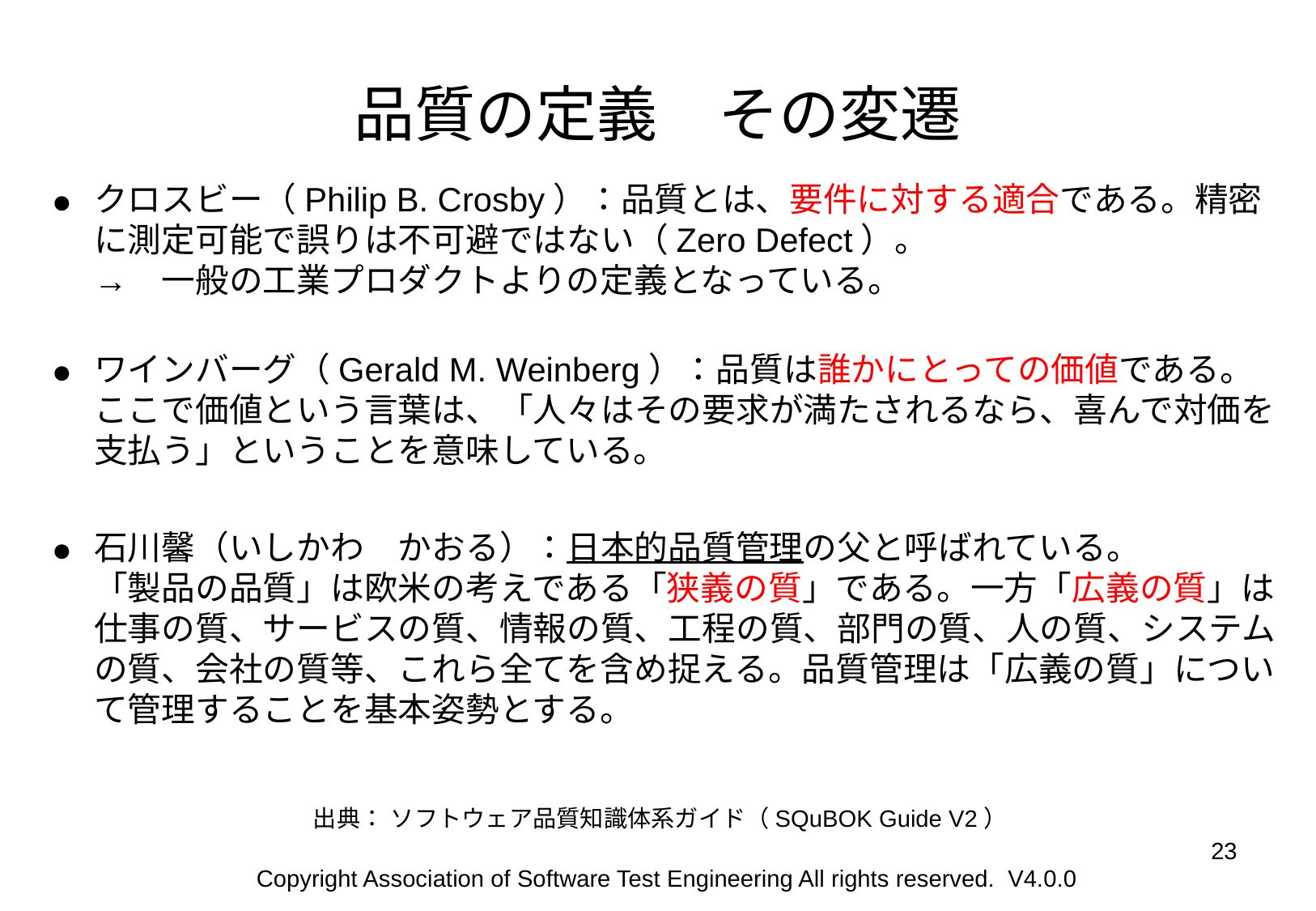

品質の定義　その変遷
クロスビー（Philip B. Crosby）：品質とは、要件に対する適合である。精密に測定可能で誤りは不可避ではない（Zero Defect）。
→　一般の工業プロダクトよりの定義となっている。

ワインバーグ（Gerald M. Weinberg）：品質は誰かにとっての価値である。ここで価値という言葉は、「人々はその要求が満たされるなら、喜んで対価を支払う」ということを意味している。

石川馨（いしかわ　かおる）：日本的品質管理の父と呼ばれている。
「製品の品質」は欧米の考えである「狭義の質」である。一方「広義の質」は仕事の質、サービスの質、情報の質、工程の質、部門の質、人の質、システムの質、会社の質等、これら全てを含め捉える。品質管理は「広義の質」について管理することを基本姿勢とする。
出典： ソフトウェア品質知識体系ガイド（SQuBOK Guide V2）
23
Copyright Association of Software Test Engineering All rights reserved.  V4.0.0